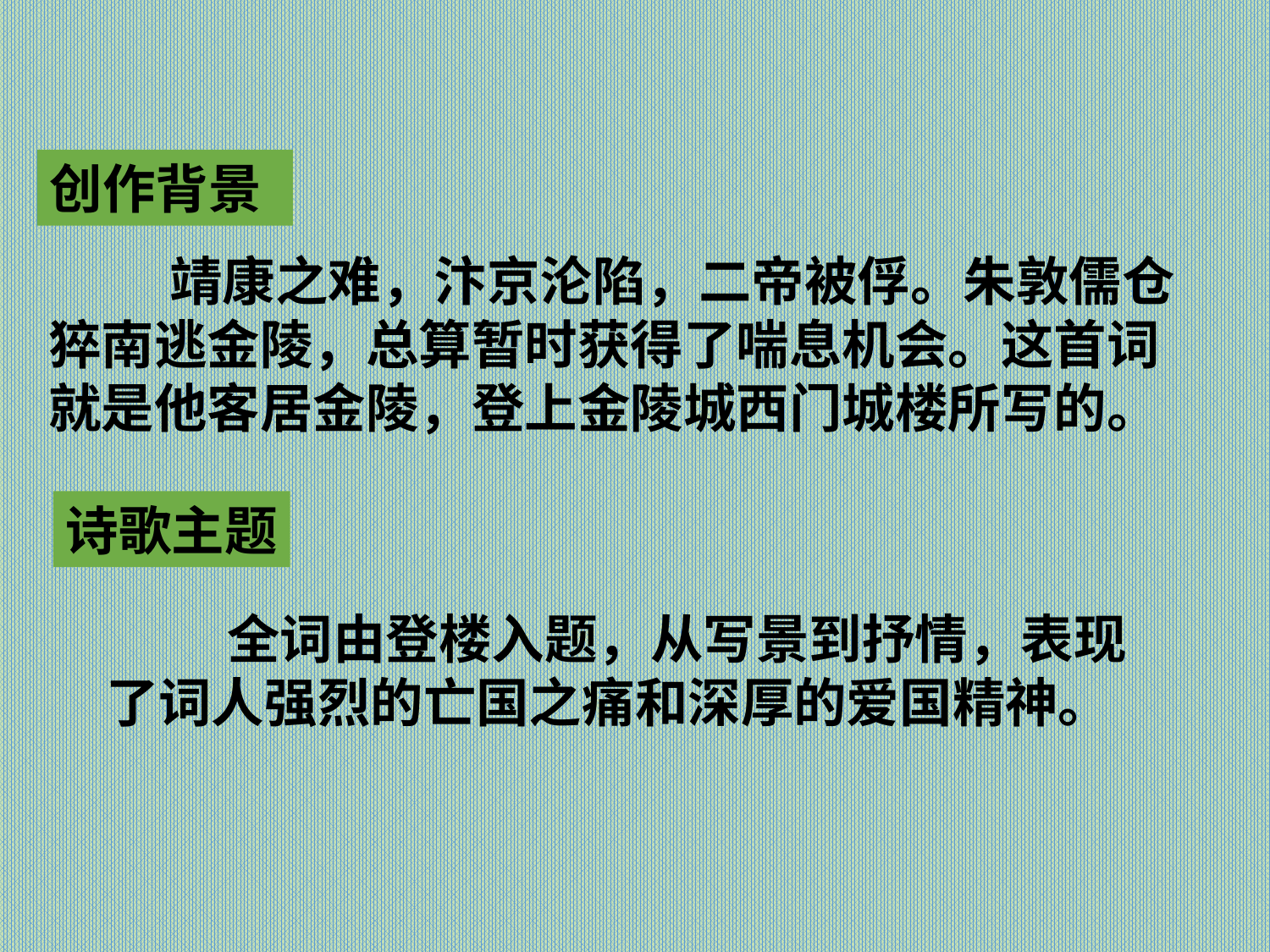

创作背景
         靖康之难，汴京沦陷，二帝被俘。朱敦儒仓猝南逃金陵，总算暂时获得了喘息机会。这首词就是他客居金陵，登上金陵城西门城楼所写的。
诗歌主题
         全词由登楼入题，从写景到抒情，表现了词人强烈的亡国之痛和深厚的爱国精神。